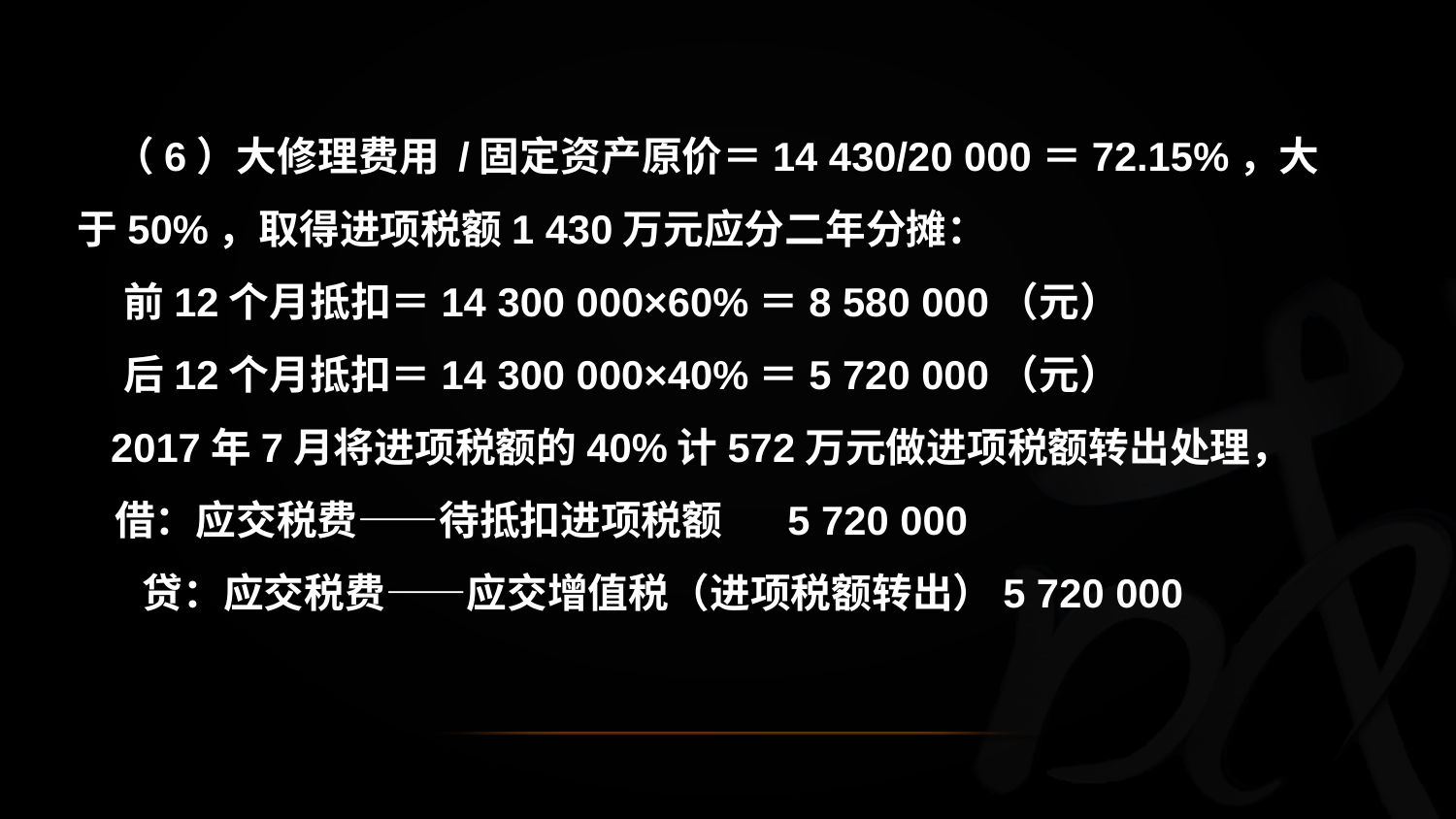

（6）大修理费用 /固定资产原价＝14 430/20 000＝72.15%，大于50%，取得进项税额1 430万元应分二年分摊：
    前12个月抵扣＝14 300 000×60%＝8 580 000（元）
    后12个月抵扣＝14 300 000×40%＝5 720 000（元）
   2017年7月将进项税额的40%计572万元做进项税额转出处理，
   借：应交税费——待抵扣进项税额      5 720 000
      贷：应交税费——应交增值税（进项税额转出）5 720 000